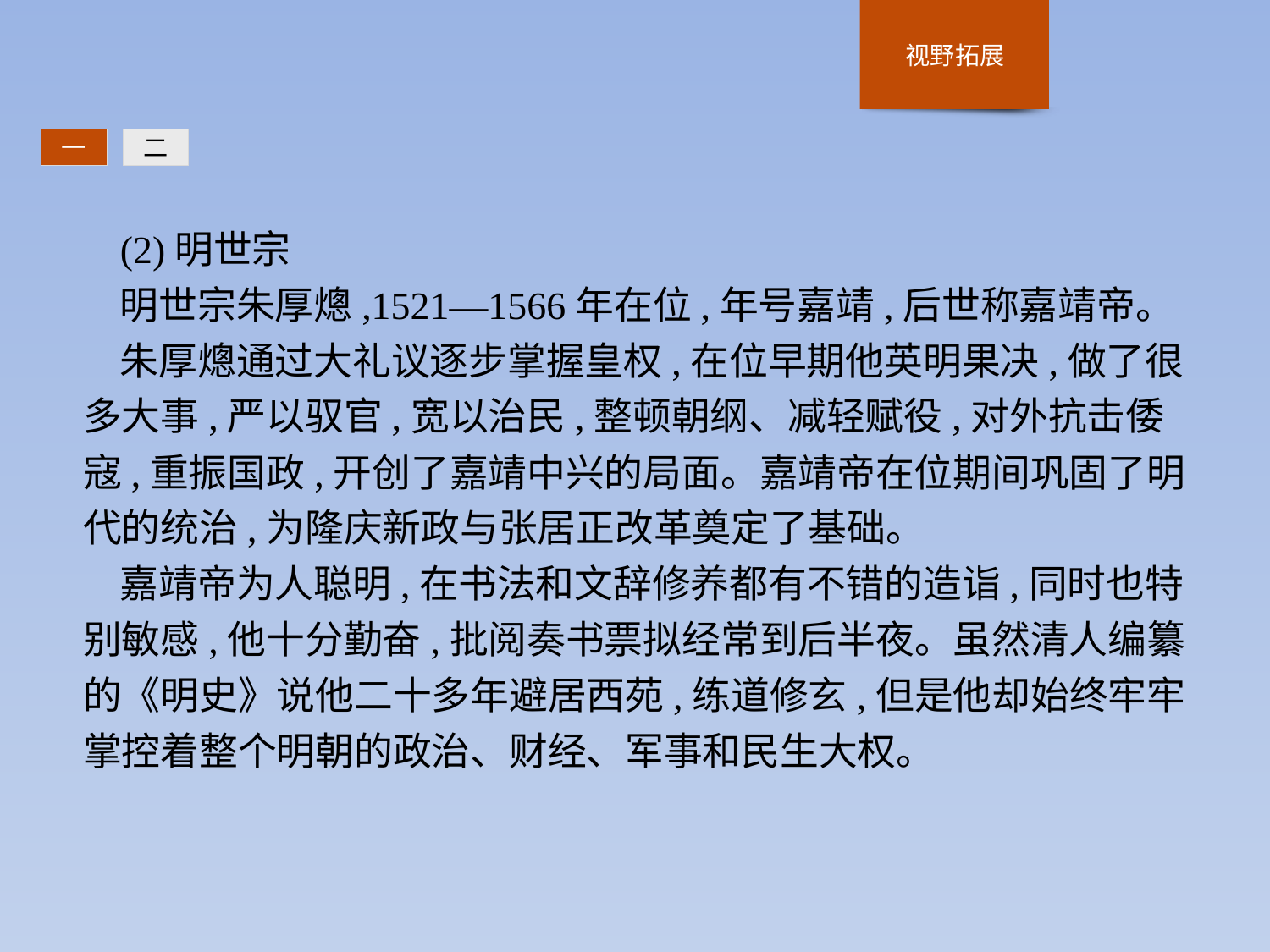

一
二
(2)明世宗
明世宗朱厚熜,1521—1566年在位,年号嘉靖,后世称嘉靖帝。
朱厚熜通过大礼议逐步掌握皇权,在位早期他英明果决,做了很多大事,严以驭官,宽以治民,整顿朝纲、减轻赋役,对外抗击倭寇,重振国政,开创了嘉靖中兴的局面。嘉靖帝在位期间巩固了明代的统治,为隆庆新政与张居正改革奠定了基础。
嘉靖帝为人聪明,在书法和文辞修养都有不错的造诣,同时也特别敏感,他十分勤奋,批阅奏书票拟经常到后半夜。虽然清人编纂的《明史》说他二十多年避居西苑,练道修玄,但是他却始终牢牢掌控着整个明朝的政治、财经、军事和民生大权。